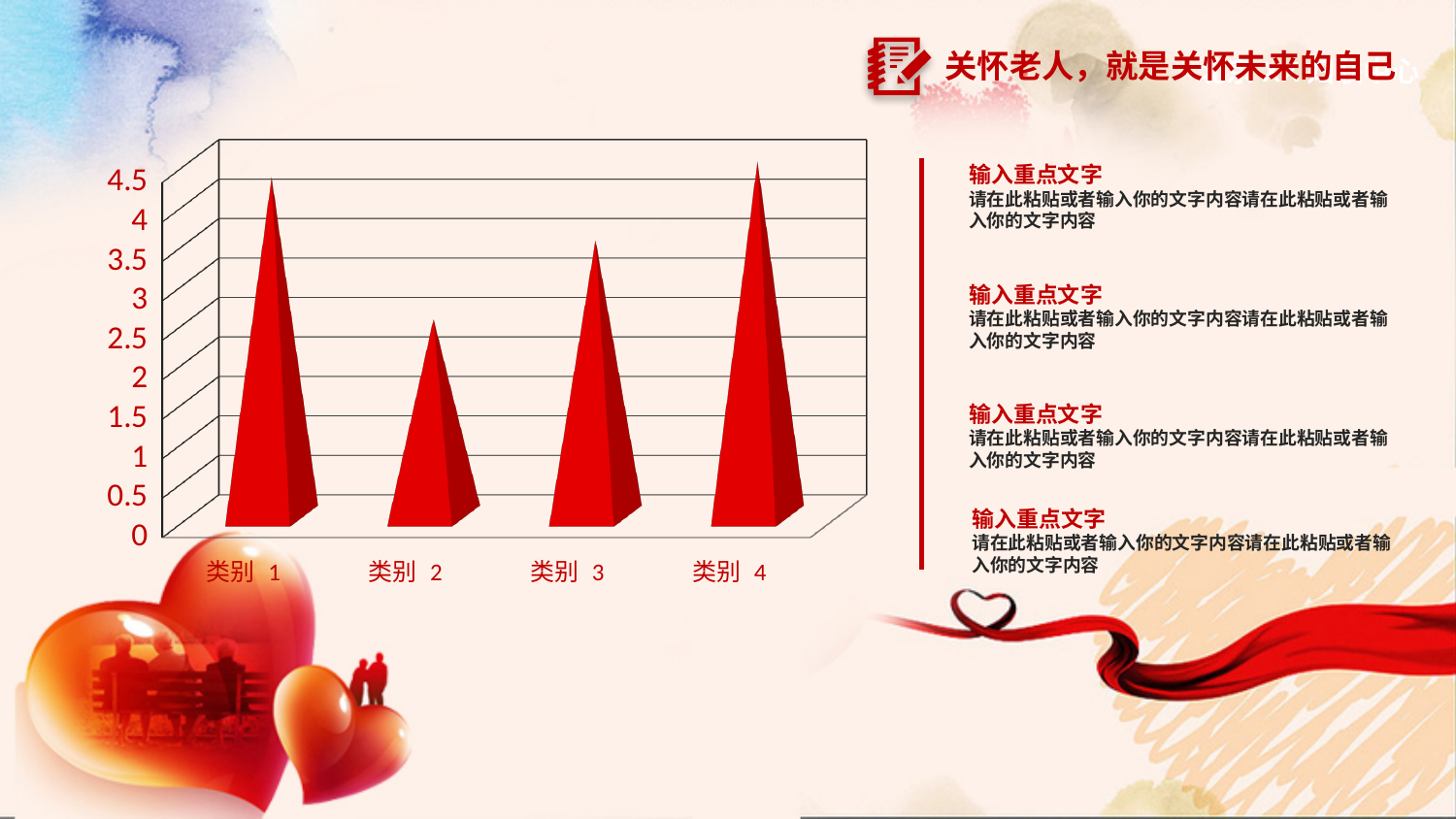

关怀老人，就是关怀未来的自己
北京XX妇联中心

[unsupported chart]

输入重点文字
请在此粘贴或者输入你的文字内容请在此粘贴或者输入你的文字内容
输入重点文字
请在此粘贴或者输入你的文字内容请在此粘贴或者输入你的文字内容
输入重点文字
请在此粘贴或者输入你的文字内容请在此粘贴或者输入你的文字内容
输入重点文字
请在此粘贴或者输入你的文字内容请在此粘贴或者输入你的文字内容